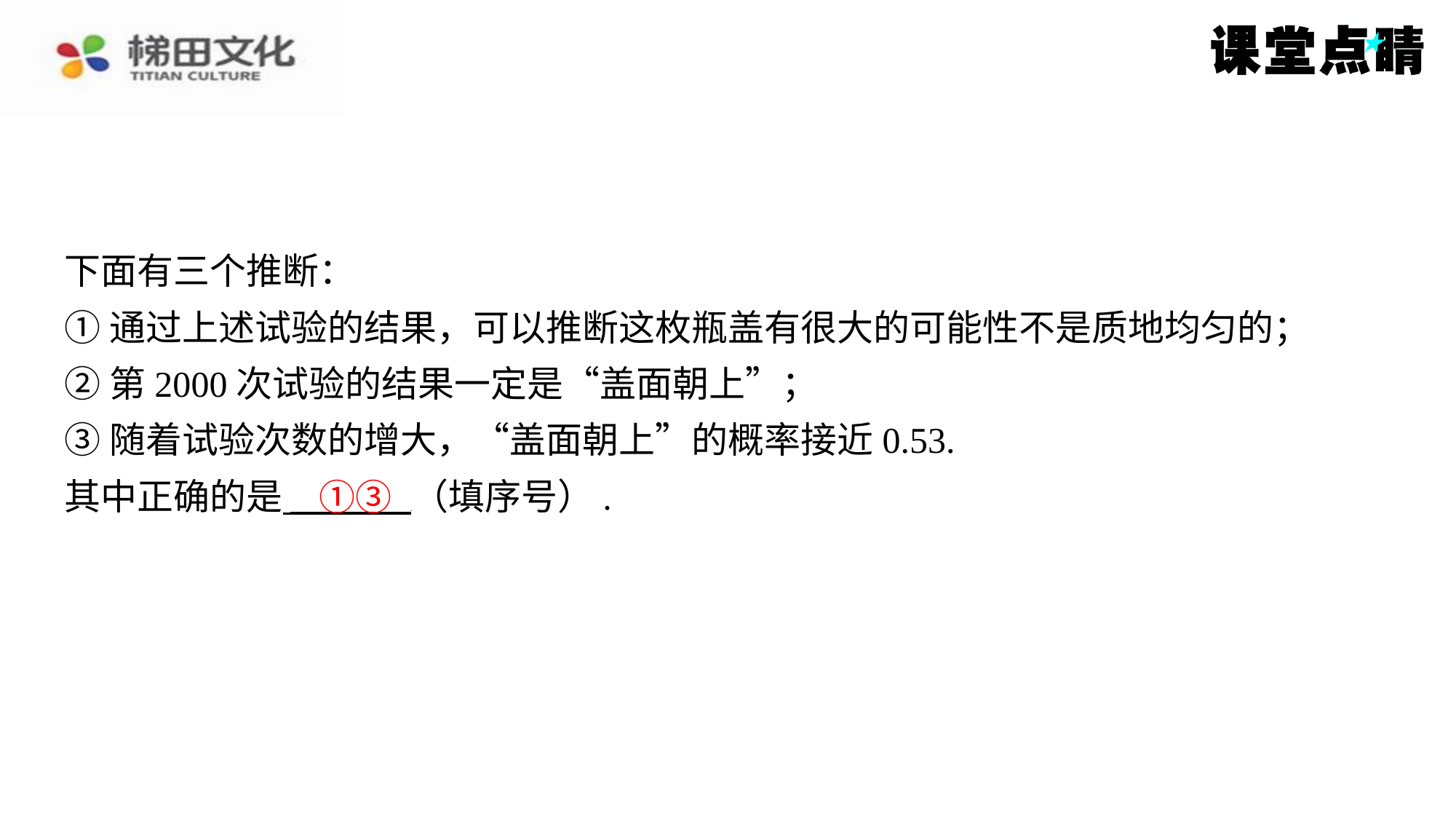

下面有三个推断：
①通过上述试验的结果，可以推断这枚瓶盖有很大的可能性不是质地均匀的；
②第2000次试验的结果一定是“盖面朝上”；
③随着试验次数的增大，“盖面朝上”的概率接近0.53.
其中正确的是                    （填序号）.
①③